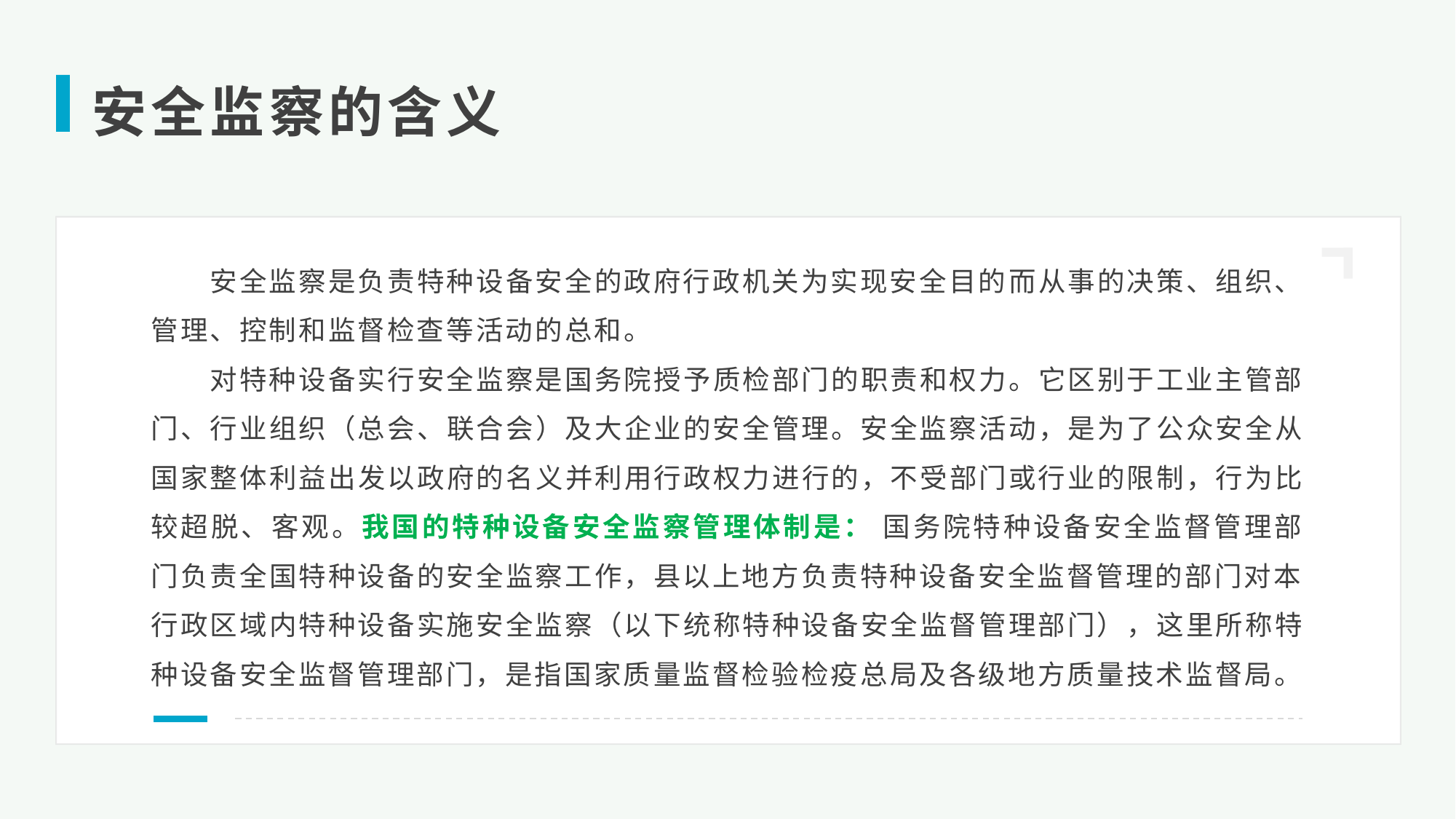

安全监察的含义

安全监察是负责特种设备安全的政府行政机关为实现安全目的而从事的决策、组织、管理、控制和监督检查等活动的总和。
对特种设备实行安全监察是国务院授予质检部门的职责和权力。它区别于工业主管部门、行业组织（总会、联合会）及大企业的安全管理。安全监察活动，是为了公众安全从国家整体利益出发以政府的名义并利用行政权力进行的，不受部门或行业的限制，行为比较超脱、客观。我国的特种设备安全监察管理体制是： 国务院特种设备安全监督管理部门负责全国特种设备的安全监察工作，县以上地方负责特种设备安全监督管理的部门对本行政区域内特种设备实施安全监察（以下统称特种设备安全监督管理部门），这里所称特种设备安全监督管理部门，是指国家质量监督检验检疫总局及各级地方质量技术监督局。